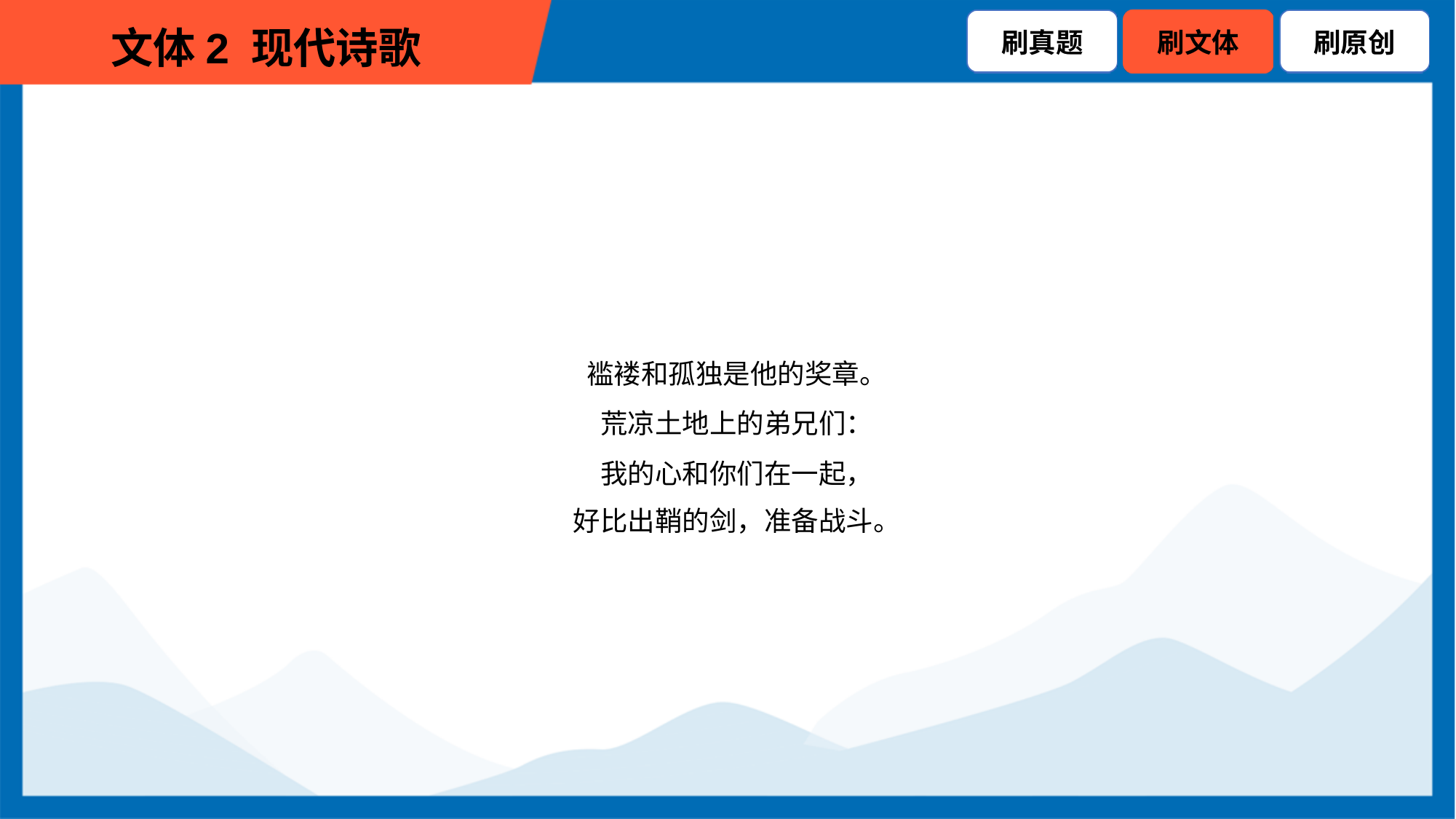

褴褛和孤独是他的奖章。
  荒凉土地上的弟兄们：
  我的心和你们在一起，
  好比出鞘的剑，准备战斗。